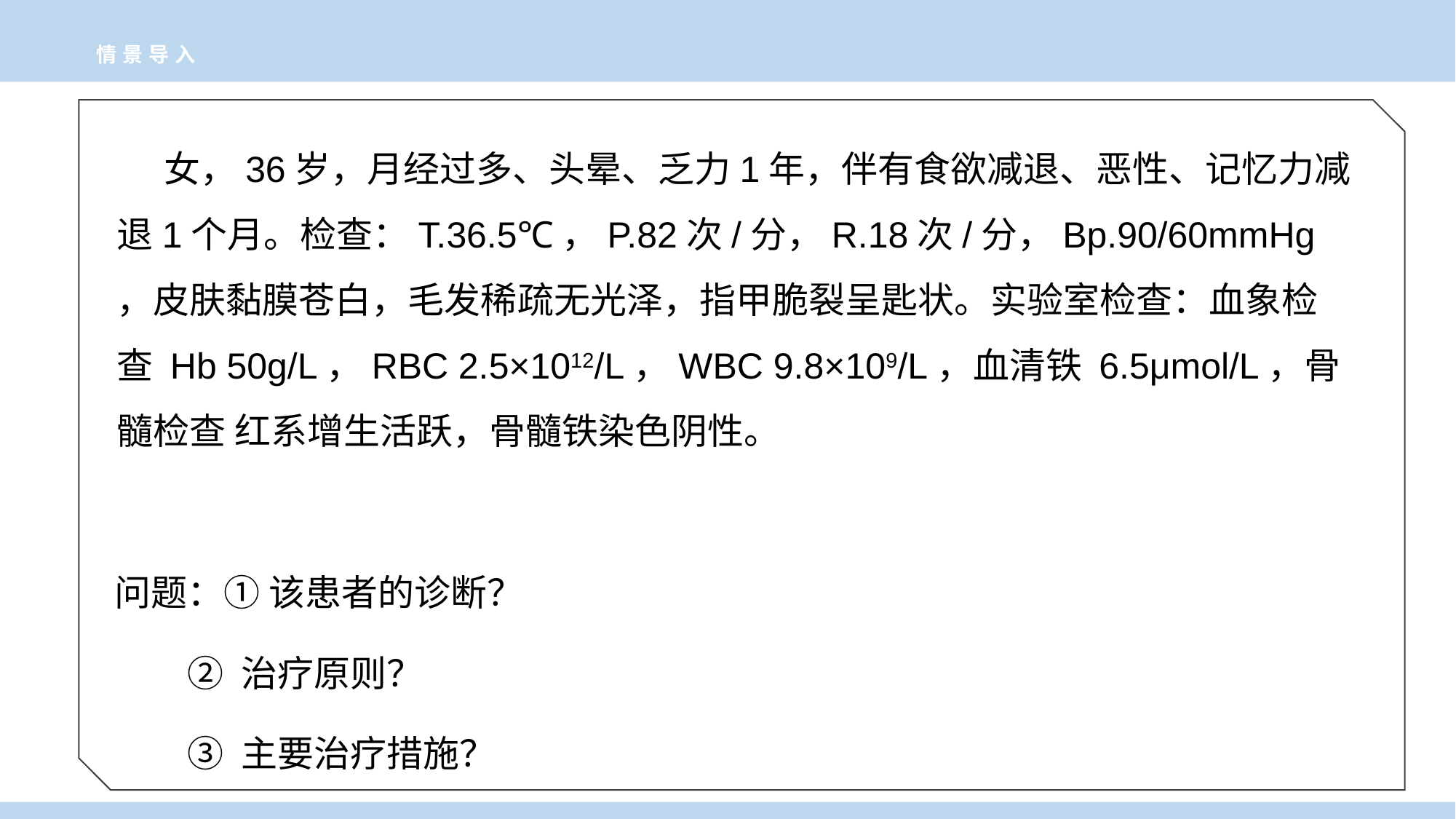

情景导入

        女，36岁，月经过多、头晕、乏力1年，伴有食欲减退、恶性、记忆力减退1个月。检查：T.36.5℃，P.82次/分，R.18次/分，Bp.90/60mmHg，皮肤黏膜苍白，毛发稀疏无光泽，指甲脆裂呈匙状。实验室检查：血象检查 Hb 50g/L，RBC 2.5×1012/L，WBC 9.8×109/L，血清铁 6.5μmol/L，骨髓检查 红系增生活跃，骨髓铁染色阴性。

  问题：① 该患者的诊断？
            ② 治疗原则？
            ③ 主要治疗措施？